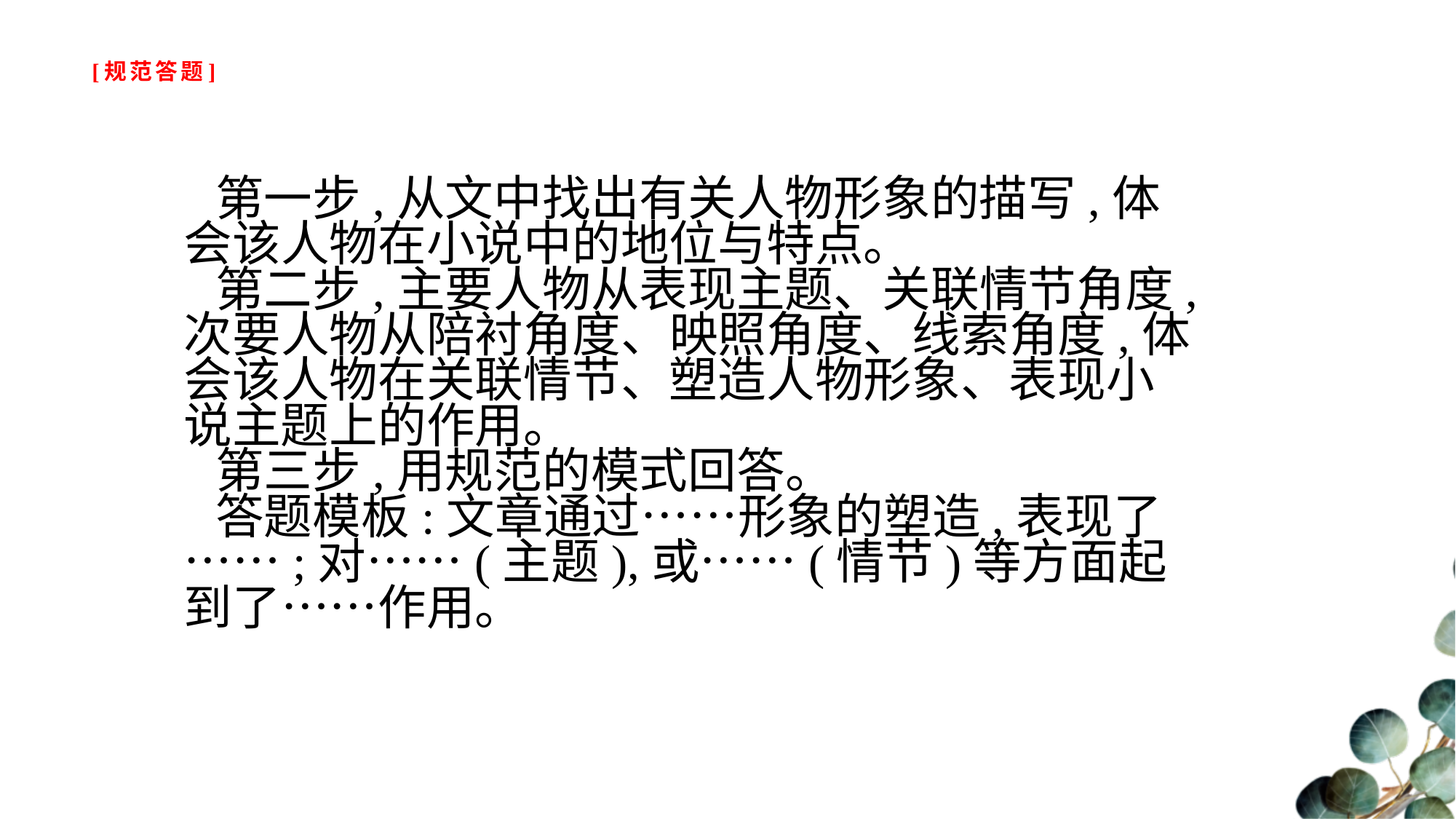

# [规范答题]
第一步,从文中找出有关人物形象的描写,体会该人物在小说中的地位与特点。
第二步,主要人物从表现主题、关联情节角度,次要人物从陪衬角度、映照角度、线索角度,体会该人物在关联情节、塑造人物形象、表现小说主题上的作用。
第三步,用规范的模式回答。
答题模板:文章通过……形象的塑造,表现了……;对……(主题),或……(情节)等方面起到了……作用。